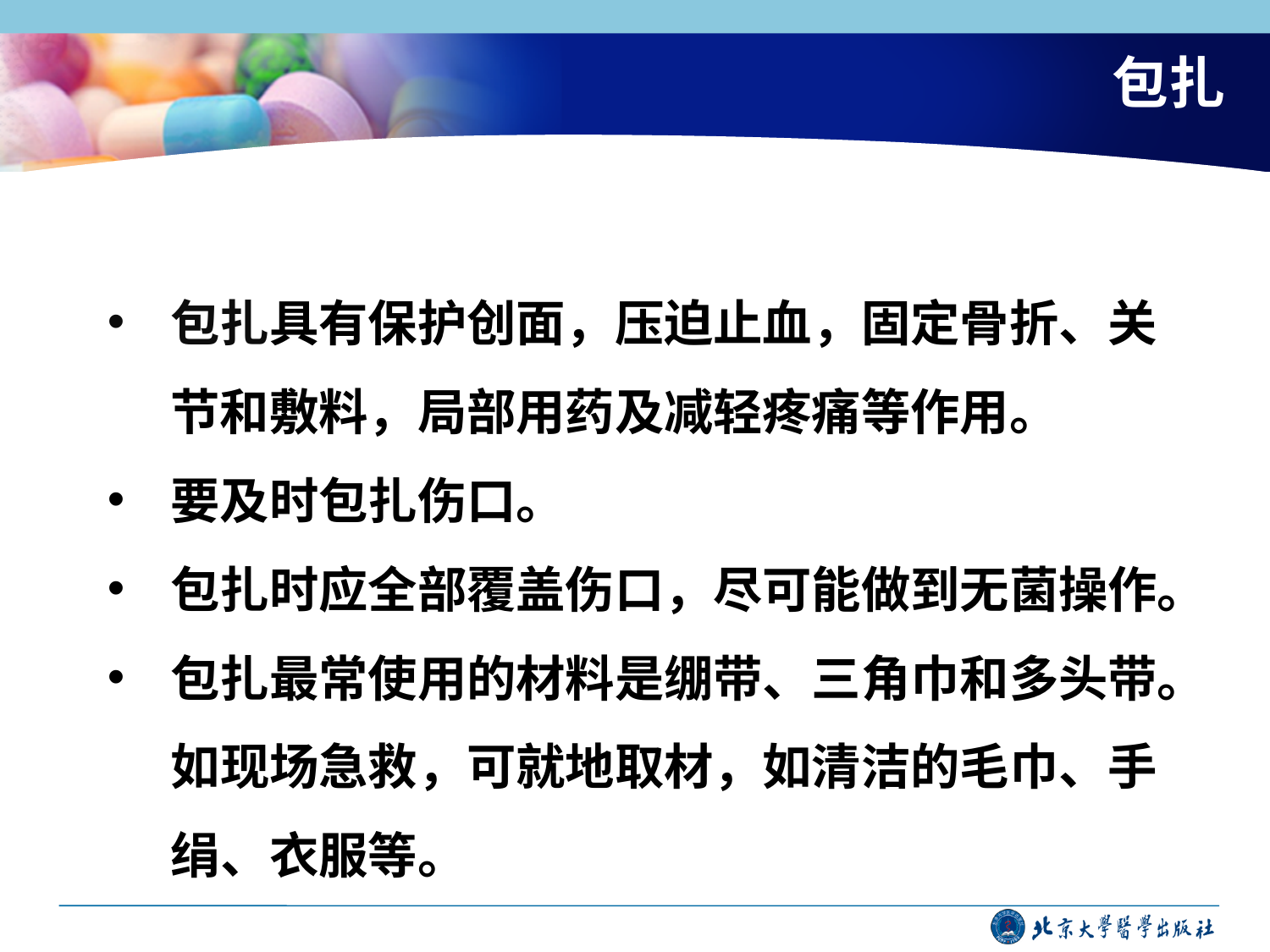

# 包扎
包扎具有保护创面，压迫止血，固定骨折、关节和敷料，局部用药及减轻疼痛等作用。
要及时包扎伤口。
包扎时应全部覆盖伤口，尽可能做到无菌操作。
包扎最常使用的材料是绷带、三角巾和多头带。如现场急救，可就地取材，如清洁的毛巾、手绢、衣服等。